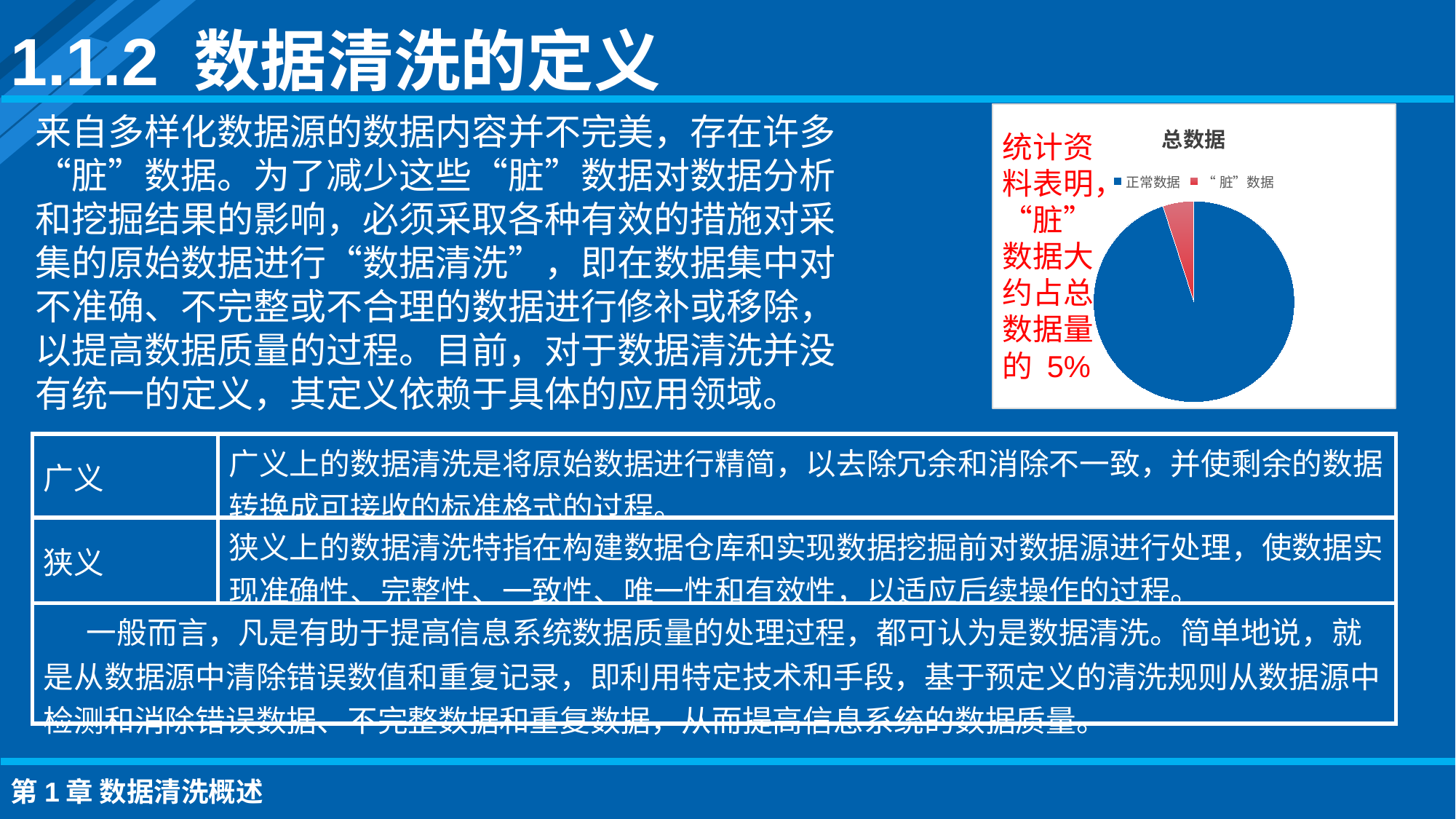

1.1.2 数据清洗的定义

### Chart:

| Category | 总数据 |
|---|---|
| 正常数据 | 0.95 |
| “脏”数据 | 0.05 |
来自多样化数据源的数据内容并不完美，存在许多“脏”数据。为了减少这些“脏”数据对数据分析和挖掘结果的影响，必须采取各种有效的措施对采集的原始数据进行“数据清洗”，即在数据集中对不准确、不完整或不合理的数据进行修补或移除，以提高数据质量的过程。目前，对于数据清洗并没有统一的定义，其定义依赖于具体的应用领域。

统计资料表明，“脏”数据大约占总数据量的 5%
| 广义 | 广义上的数据清洗是将原始数据进行精简，以去除冗余和消除不一致，并使剩余的数据转换成可接收的标准格式的过程。 |
| --- | --- |
| 狭义 | 狭义上的数据清洗特指在构建数据仓库和实现数据挖掘前对数据源进行处理，使数据实现准确性、完整性、一致性、唯一性和有效性，以适应后续操作的过程。 |
| 一般而言，凡是有助于提高信息系统数据质量的处理过程，都可认为是数据清洗。简单地说，就是从数据源中清除错误数值和重复记录，即利用特定技术和手段，基于预定义的清洗规则从数据源中检测和消除错误数据、不完整数据和重复数据，从而提高信息系统的数据质量。 |  |
第1章 数据清洗概述